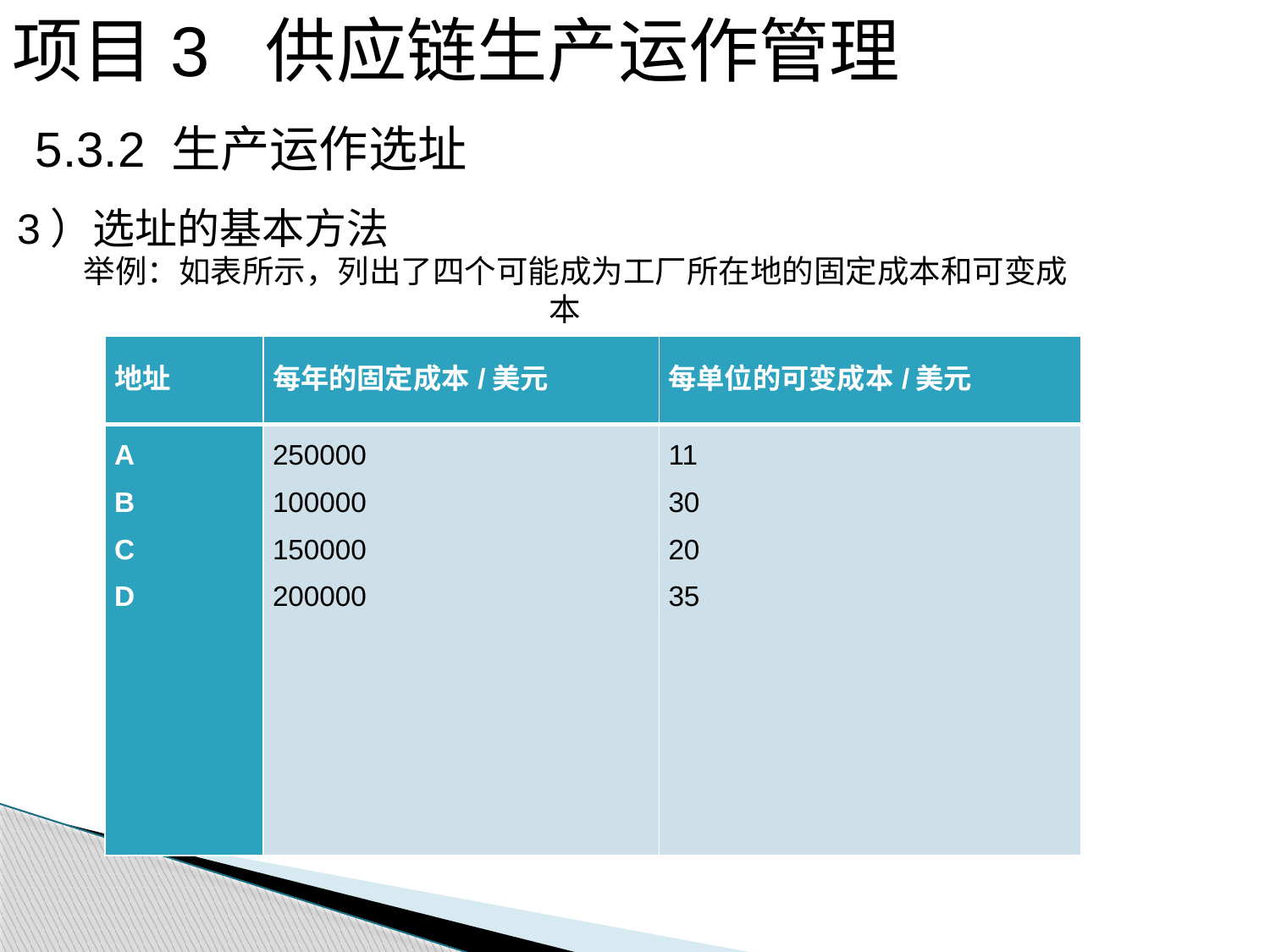

项目3  供应链生产运作管理
 5.3.2 生产运作选址
3）选址的基本方法
举例：如表所示，列出了四个可能成为工厂所在地的固定成本和可变成本
| 地址 | 每年的固定成本/美元 | 每单位的可变成本/美元 |
| --- | --- | --- |
| A B C D | 250000 100000 150000 200000 | 11 30 20 35 |